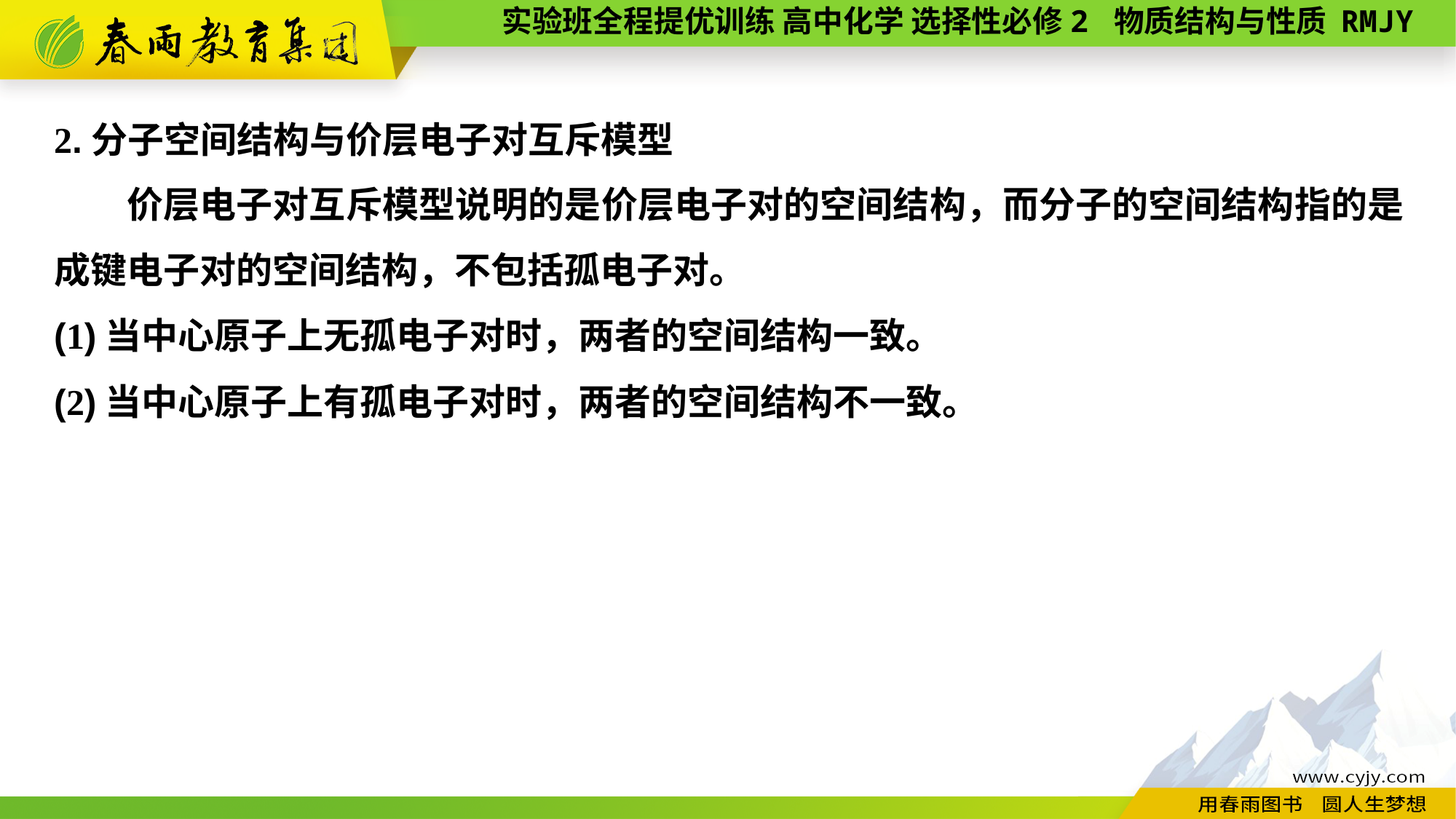

2.分子空间结构与价层电子对互斥模型
价层电子对互斥模型说明的是价层电子对的空间结构，而分子的空间结构指的是成键电子对的空间结构，不包括孤电子对。
(1)当中心原子上无孤电子对时，两者的空间结构一致。
(2)当中心原子上有孤电子对时，两者的空间结构不一致。